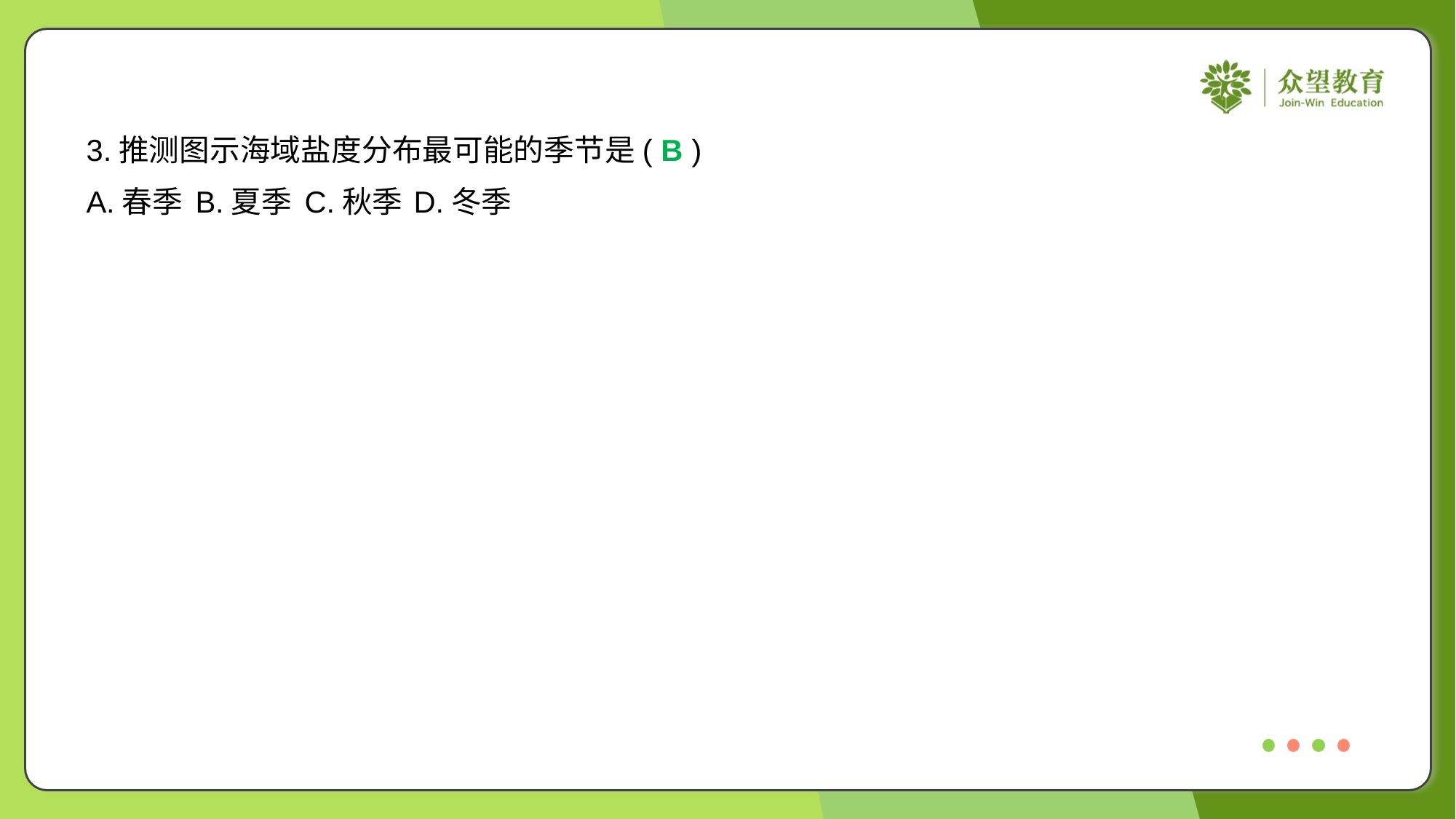

3.推测图示海域盐度分布最可能的季节是(     )
B
A.春季	B.夏季	C.秋季	D.冬季